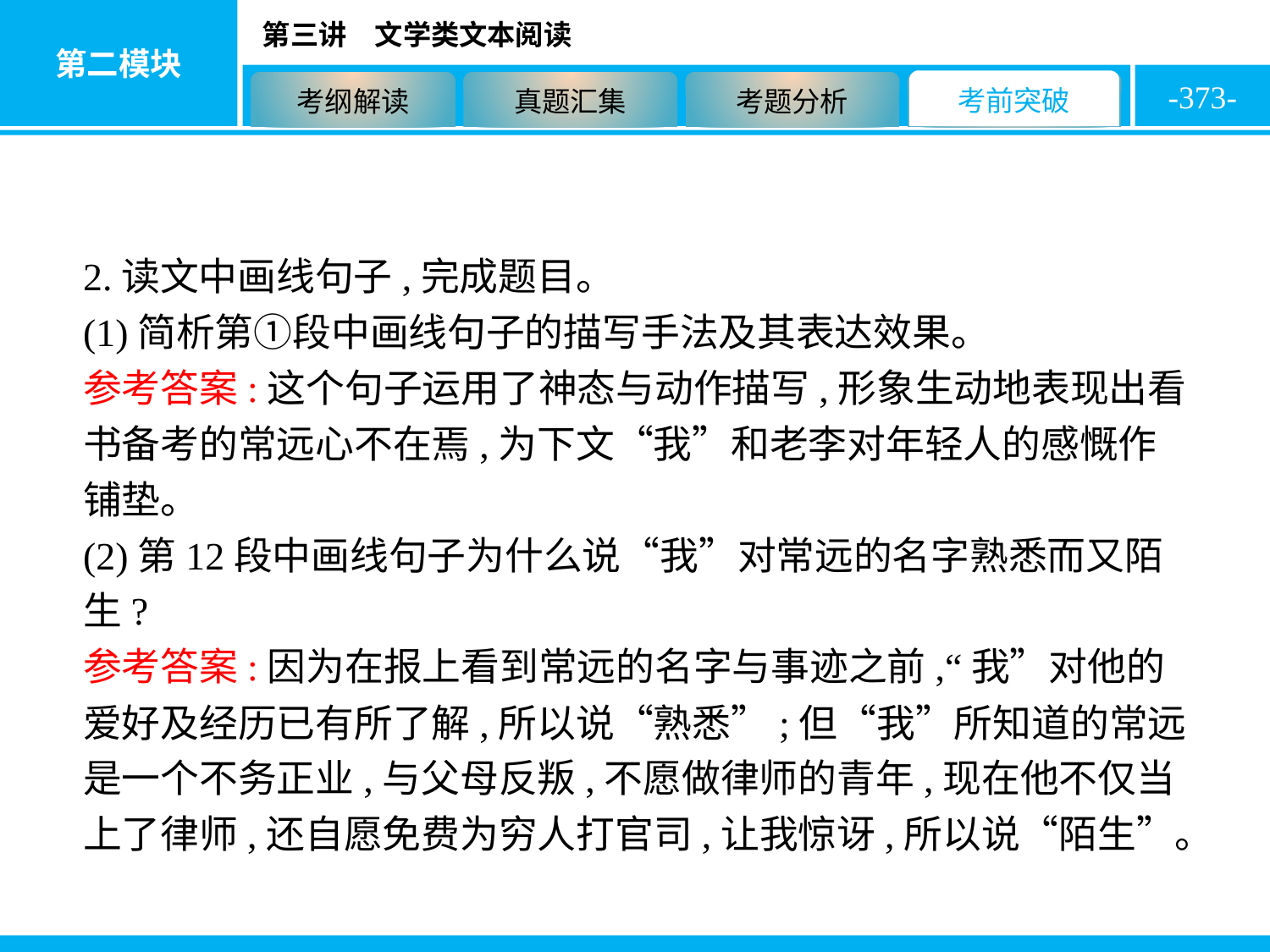

-373-
2.读文中画线句子,完成题目。
(1)简析第①段中画线句子的描写手法及其表达效果。
参考答案:这个句子运用了神态与动作描写,形象生动地表现出看书备考的常远心不在焉,为下文“我”和老李对年轻人的感慨作铺垫。
(2)第12段中画线句子为什么说“我”对常远的名字熟悉而又陌生?
参考答案:因为在报上看到常远的名字与事迹之前,“我”对他的爱好及经历已有所了解,所以说“熟悉”;但“我”所知道的常远是一个不务正业,与父母反叛,不愿做律师的青年,现在他不仅当上了律师,还自愿免费为穷人打官司,让我惊讶,所以说“陌生”。